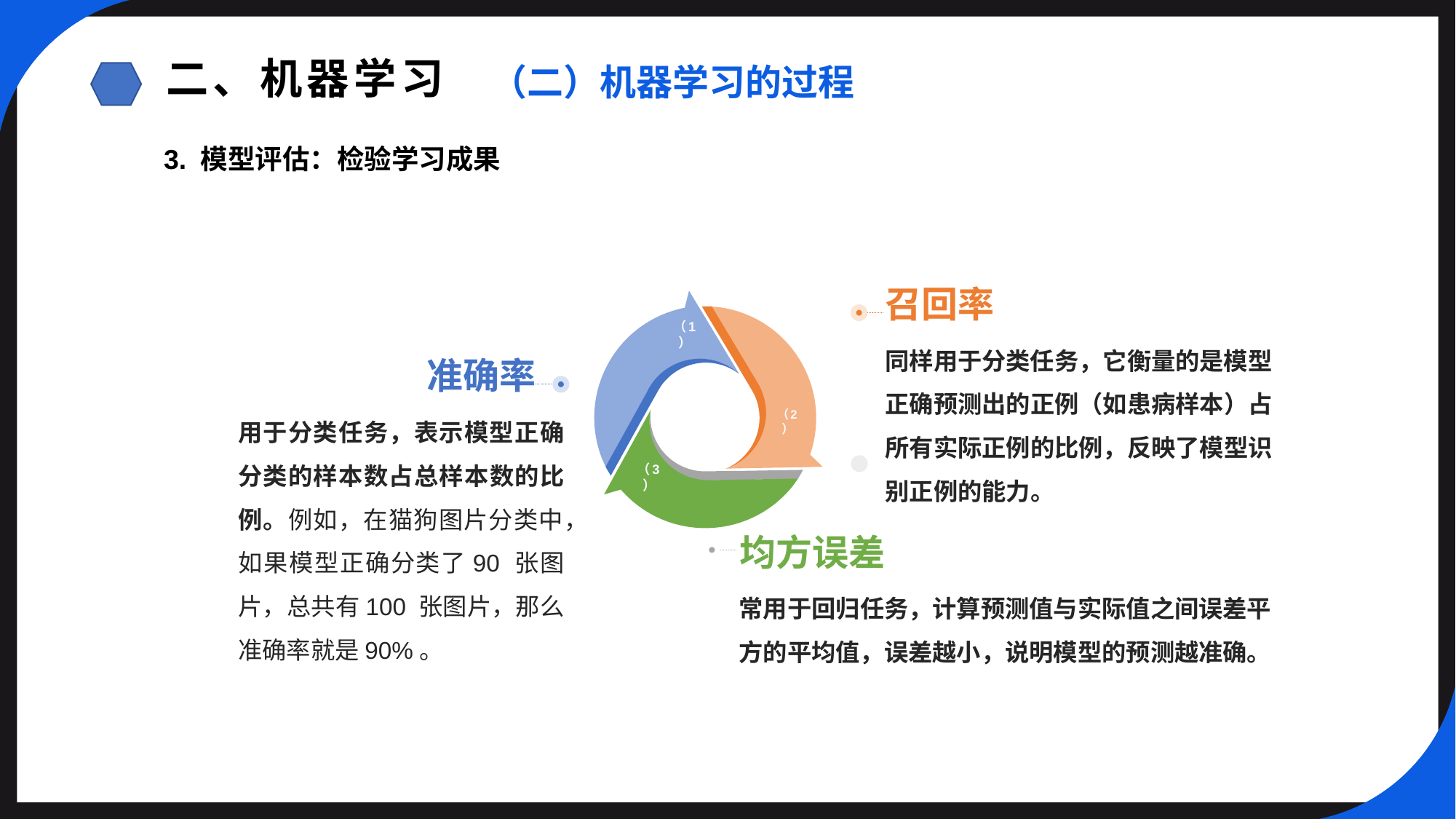

二、机器学习
（二）机器学习的过程
3. 模型评估：检验学习成果
召回率

（1）
同样用于分类任务，它衡量的是模型正确预测出的正例（如患病样本）占所有实际正例的比例，反映了模型识别正例的能力。

准确率

用于分类任务，表示模型正确分类的样本数占总样本数的比例。例如，在猫狗图片分类中，如果模型正确分类了90 张图片，总共有100 张图片，那么准确率就是90%。

（2）

（3）
均方误差

常用于回归任务，计算预测值与实际值之间误差平方的平均值，误差越小，说明模型的预测越准确。